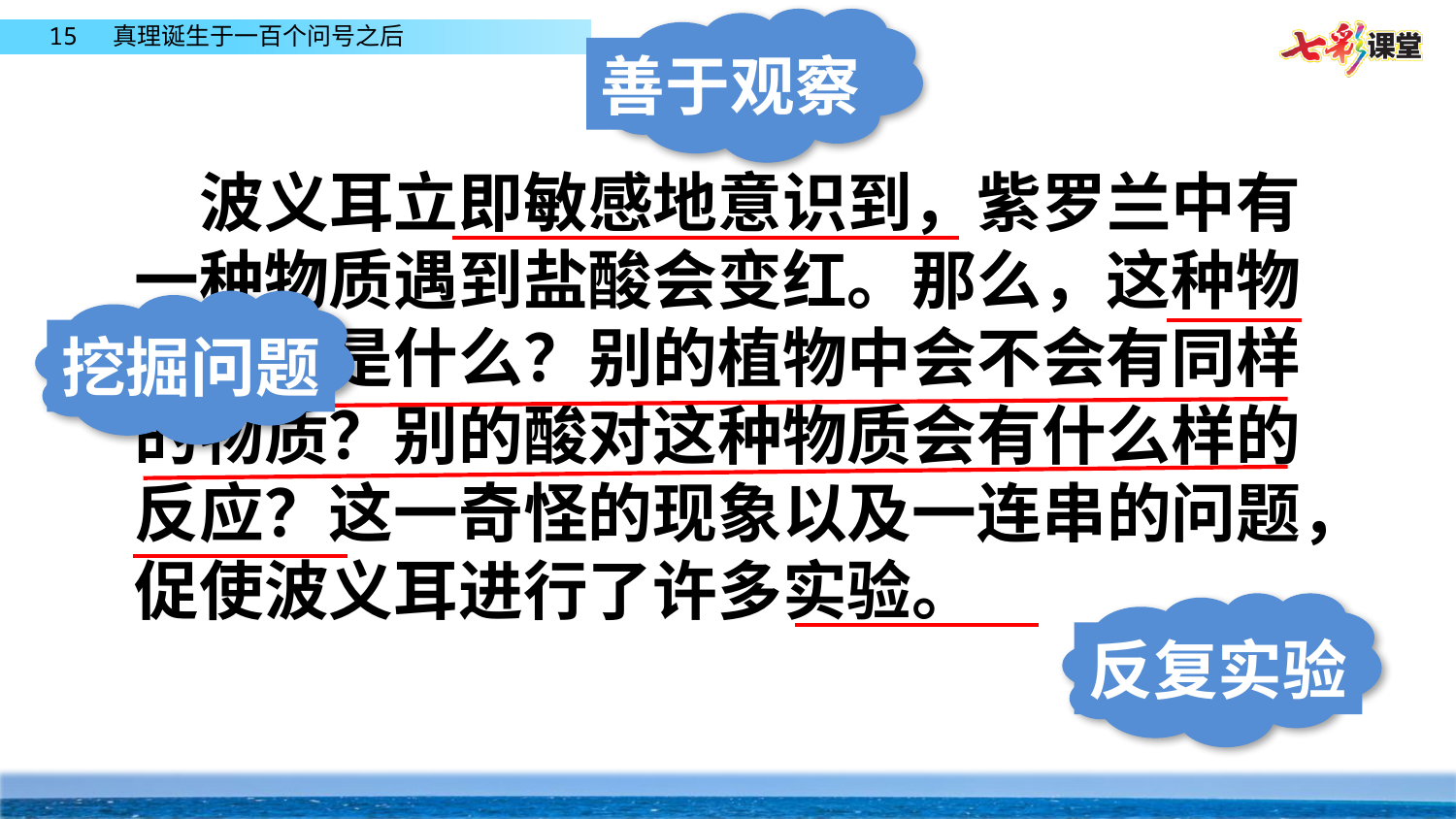

善于观察
    波义耳立即敏感地意识到，紫罗兰中有一种物质遇到盐酸会变红。那么，这种物质到底是什么？别的植物中会不会有同样的物质？别的酸对这种物质会有什么样的反应？这一奇怪的现象以及一连串的问题，促使波义耳进行了许多实验。

挖掘问题

反复实验